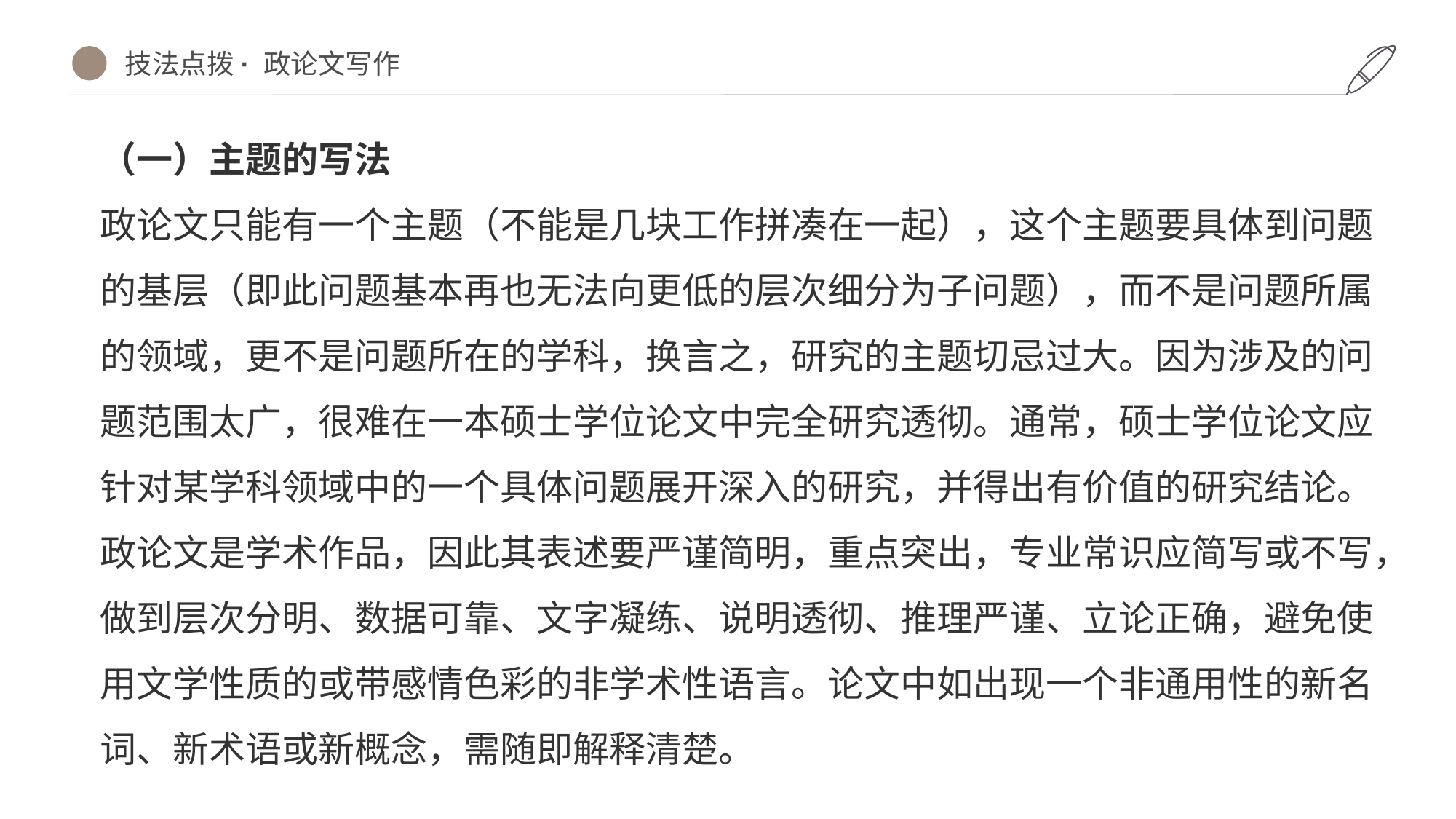

技法点拨· 政论文写作

（一）主题的写法
政论文只能有一个主题（不能是几块工作拼凑在一起），这个主题要具体到问题的基层（即此问题基本再也无法向更低的层次细分为子问题），而不是问题所属的领域，更不是问题所在的学科，换言之，研究的主题切忌过大。因为涉及的问题范围太广，很难在一本硕士学位论文中完全研究透彻。通常，硕士学位论文应针对某学科领域中的一个具体问题展开深入的研究，并得出有价值的研究结论。
政论文是学术作品，因此其表述要严谨简明，重点突出，专业常识应简写或不写，做到层次分明、数据可靠、文字凝练、说明透彻、推理严谨、立论正确，避免使用文学性质的或带感情色彩的非学术性语言。论文中如出现一个非通用性的新名词、新术语或新概念，需随即解释清楚。